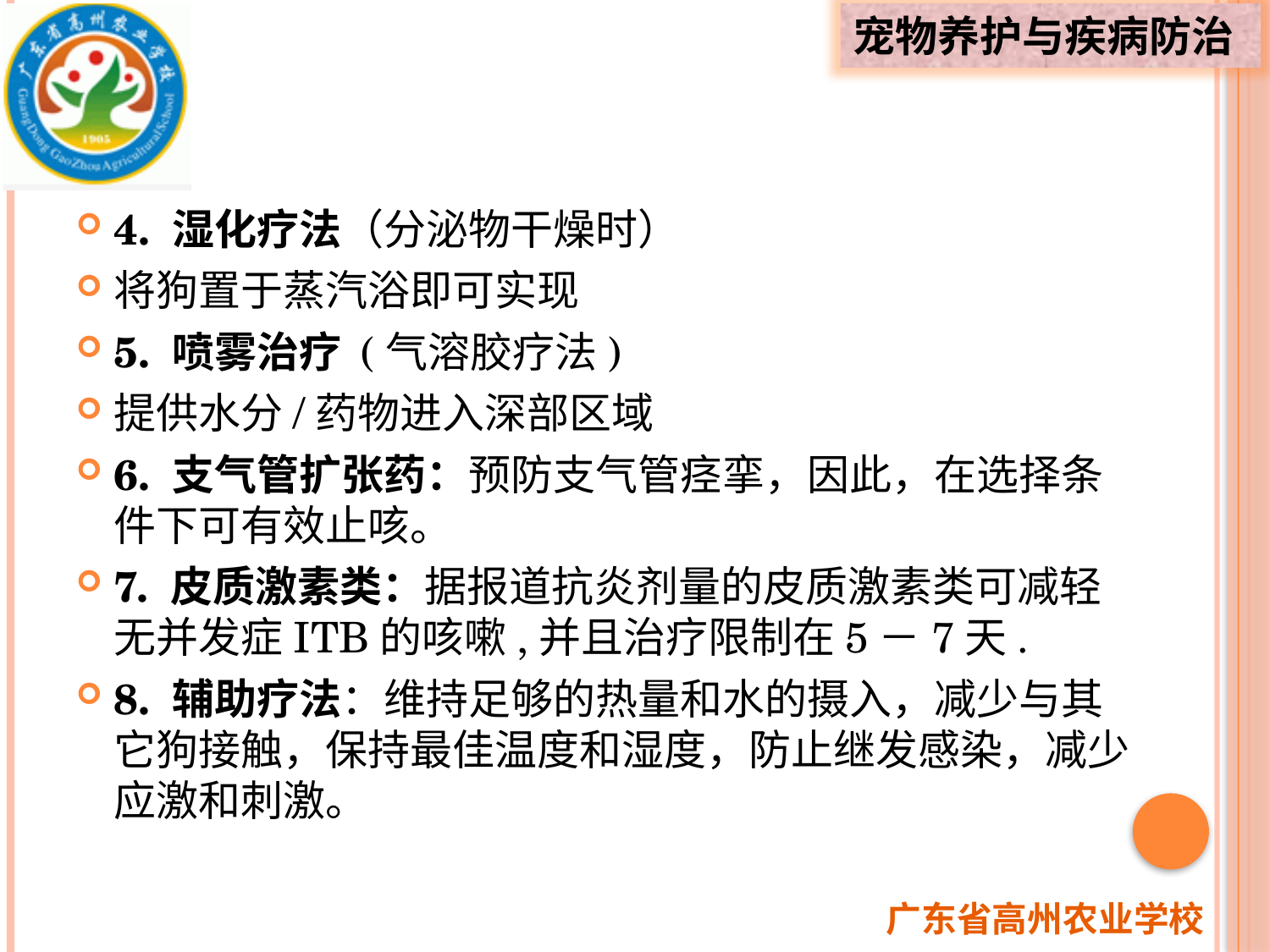

4. 湿化疗法（分泌物干燥时）
将狗置于蒸汽浴即可实现
5. 喷雾治疗 (气溶胶疗法)
提供水分/药物进入深部区域
6. 支气管扩张药：预防支气管痉挛，因此，在选择条件下可有效止咳。
7. 皮质激素类：据报道抗炎剂量的皮质激素类可减轻无并发症ITB的咳嗽,并且治疗限制在5－7天.
8. 辅助疗法：维持足够的热量和水的摄入，减少与其它狗接触，保持最佳温度和湿度，防止继发感染，减少应激和刺激。